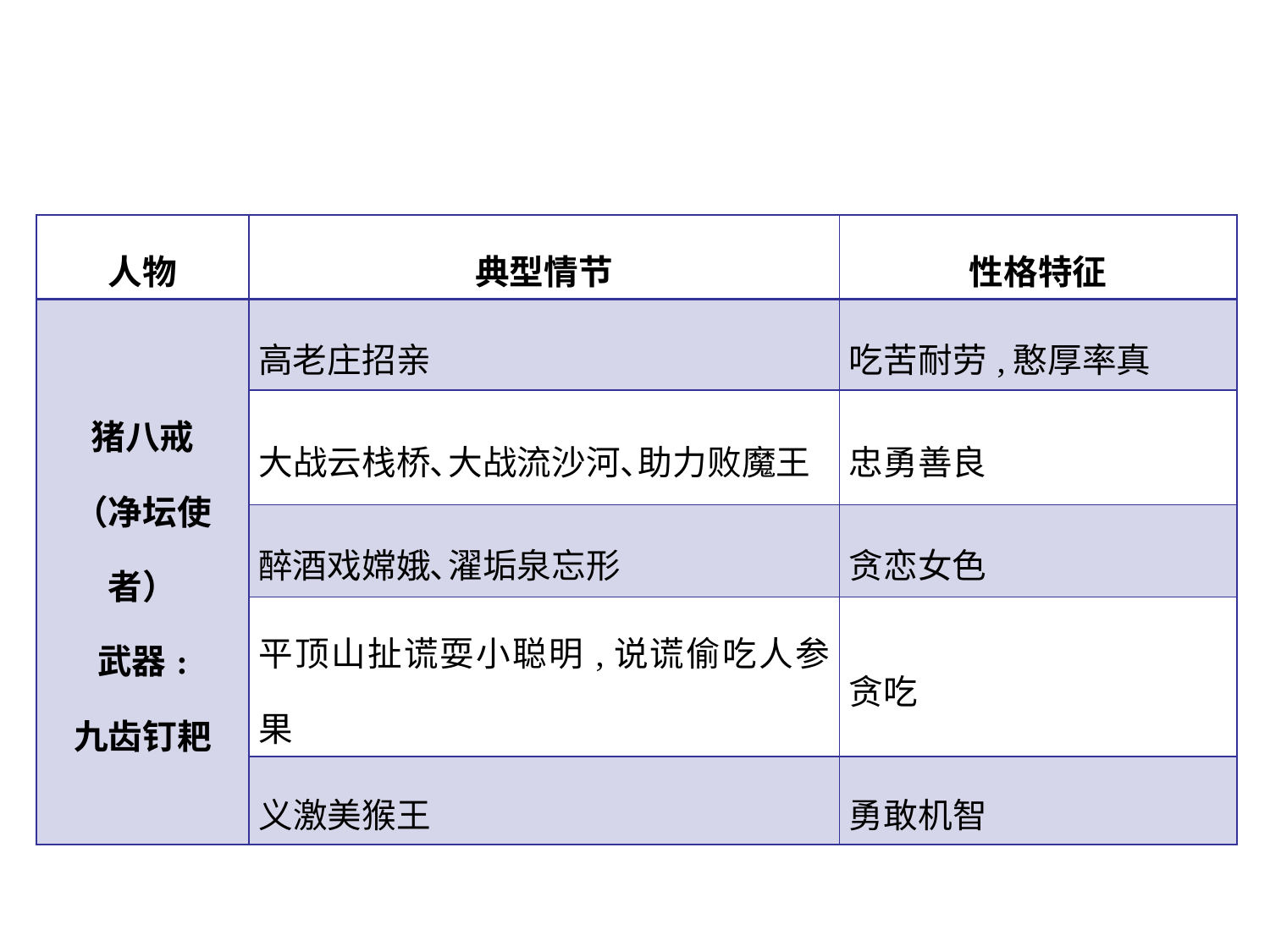

| 人物 | 典型情节 | 性格特征 |
| --- | --- | --- |
| 猪八戒 （净坛使者） 武器: 九齿钉耙 | 高老庄招亲 | 吃苦耐劳,憨厚率真 |
|  | 大战云栈桥､大战流沙河､助力败魔王 | 忠勇善良 |
|  | 醉酒戏嫦娥､濯垢泉忘形 | 贪恋女色 |
|  | 平顶山扯谎耍小聪明,说谎偷吃人参果 | 贪吃 |
|  | 义激美猴王 | 勇敢机智 |